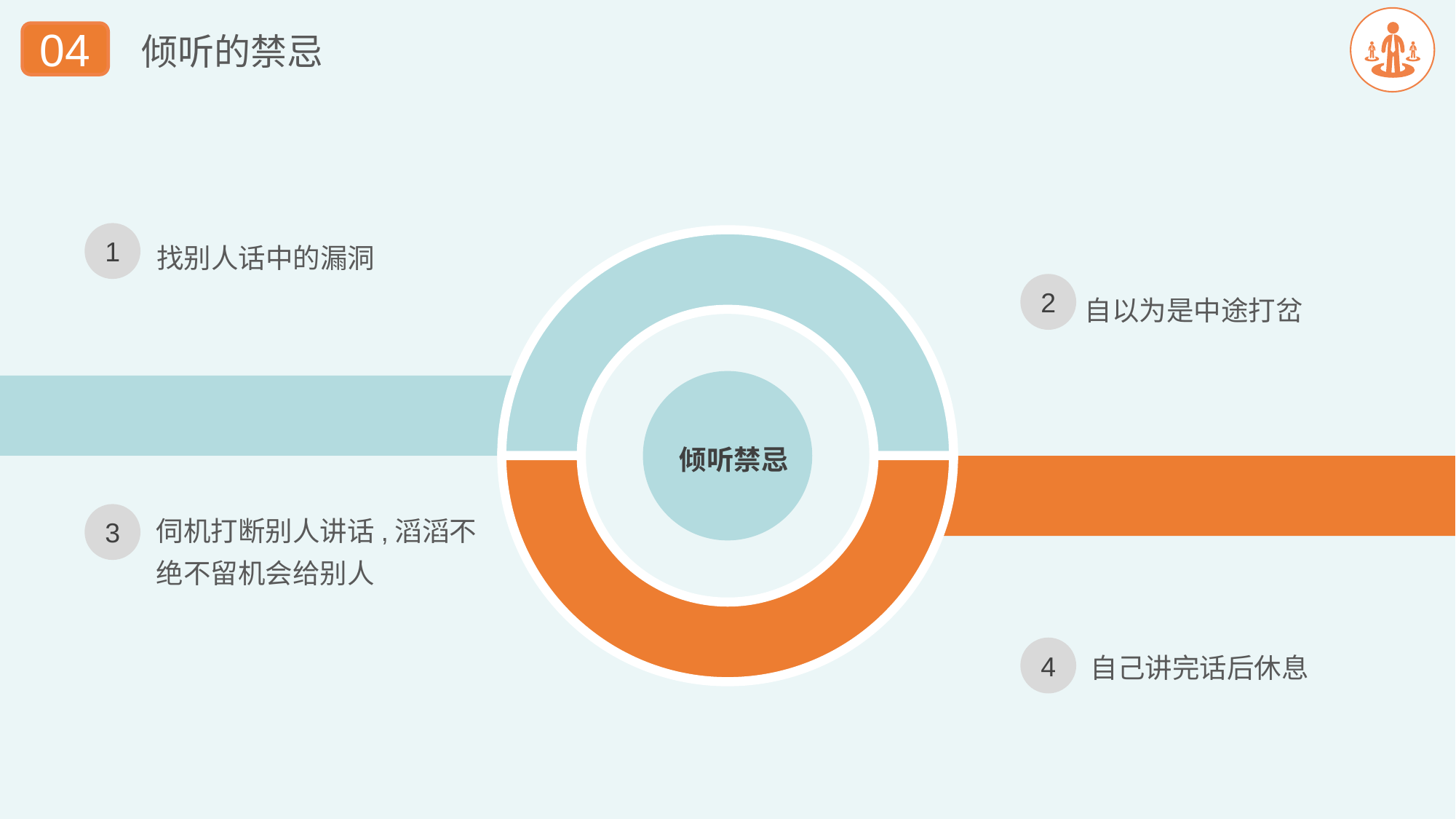

04

倾听的禁忌

1
找别人话中的漏洞

2
自以为是中途打岔

 倾听禁忌

伺机打断别人讲话,滔滔不绝不留机会给别人

3
自己讲完话后休息
4